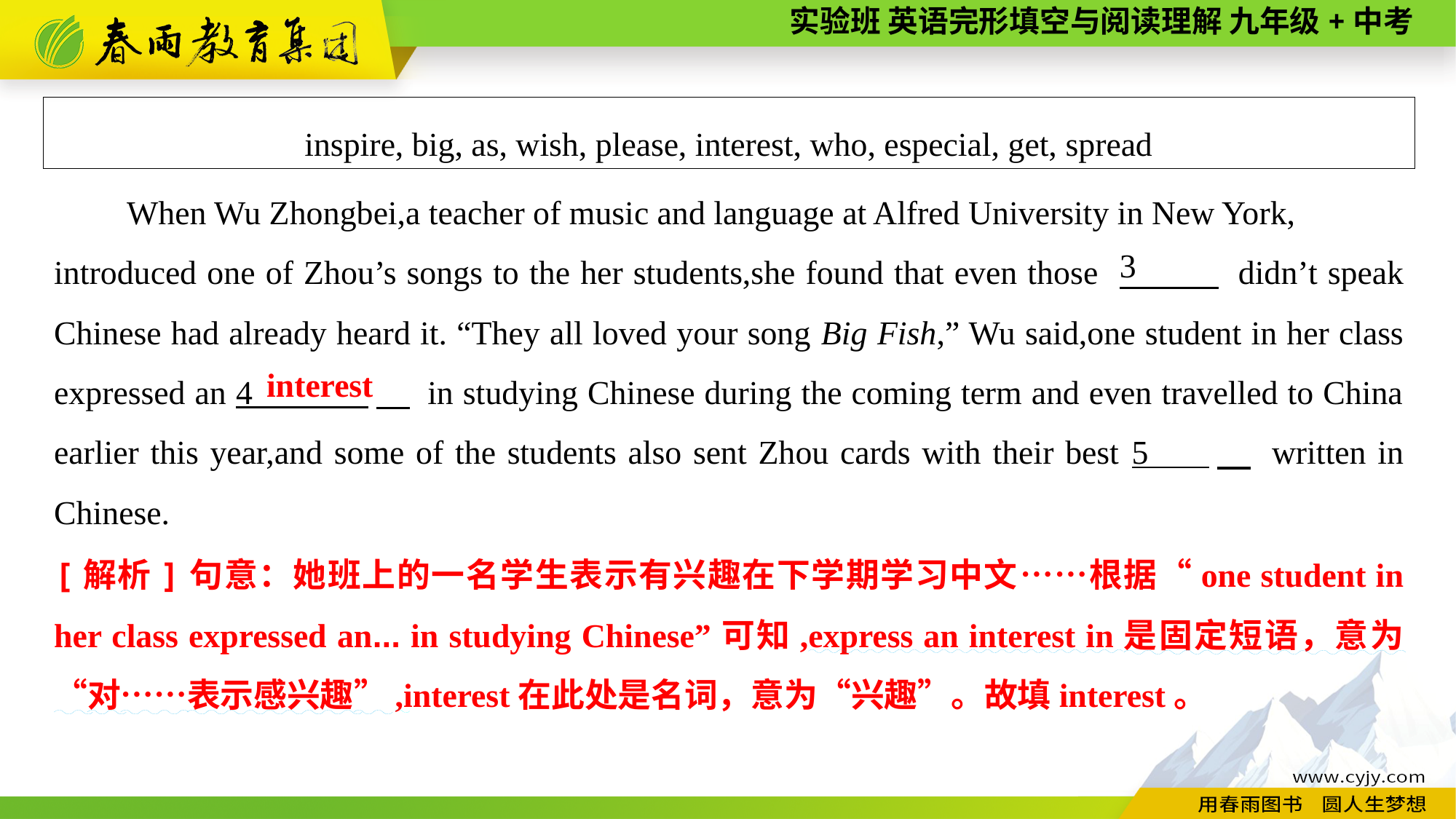

inspire, big, as, wish, please, interest, who, especial, get, spread
When Wu Zhongbei,a teacher of music and language at Alfred University in New York,
introduced one of Zhou’s songs to the her students,she found that even those 　        didn’t speak Chinese had already heard it. “They all loved your song Big Fish,” Wu said,one student in her class expressed an 4            　 in studying Chinese during the coming term and even travelled to China earlier this year,and some of the students also sent Zhou cards with their best 5     　 written in Chinese.
3
interest
[解析]句意：她班上的一名学生表示有兴趣在下学期学习中文……根据“one student in her class expressed an... in studying Chinese”可知,express an interest in是固定短语，意为“对……表示感兴趣”,interest在此处是名词，意为“兴趣”。故填interest。